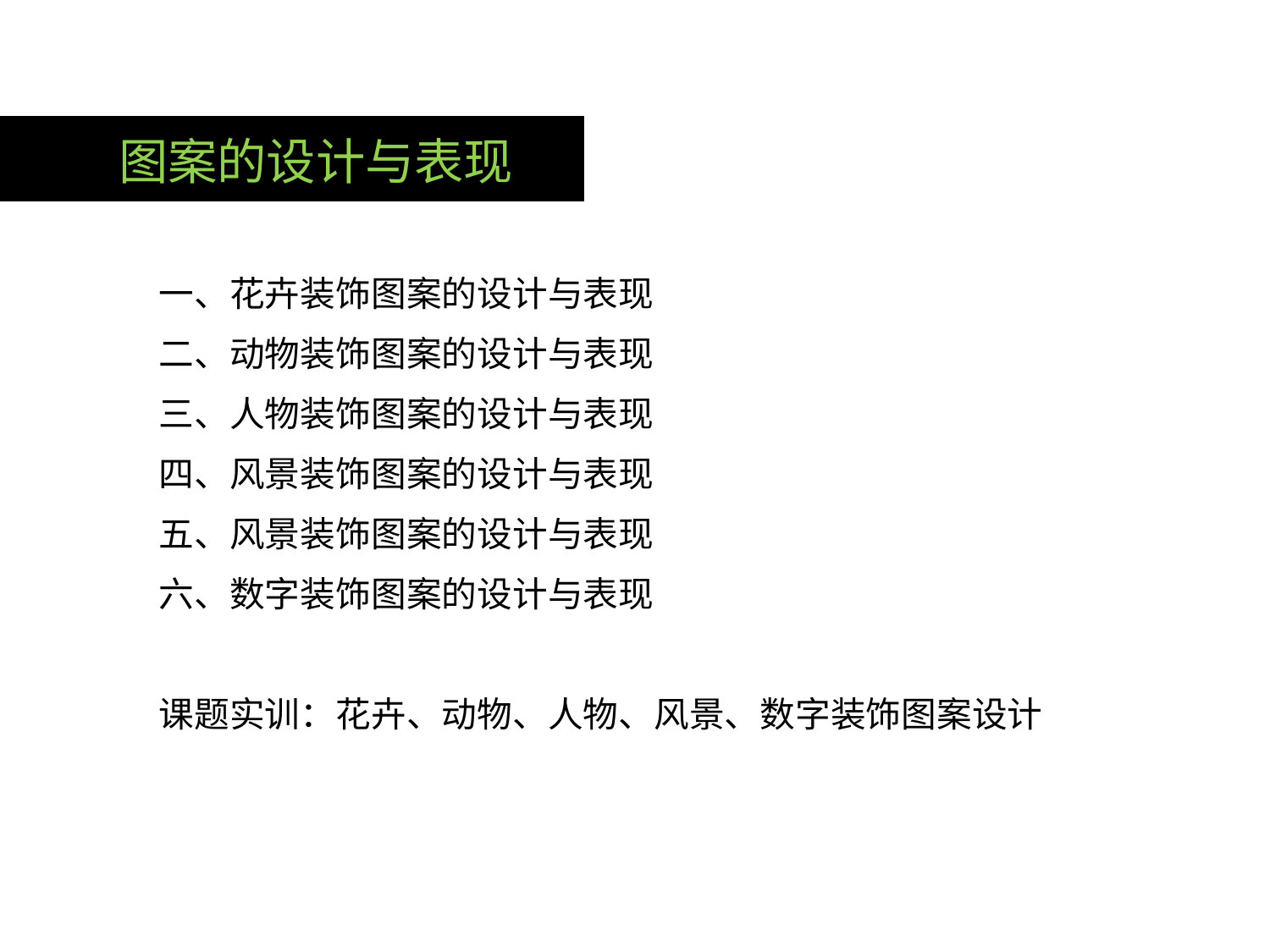

图案的设计与表现
一、花卉装饰图案的设计与表现
二、动物装饰图案的设计与表现
三、人物装饰图案的设计与表现
四、风景装饰图案的设计与表现
五、风景装饰图案的设计与表现
六、数字装饰图案的设计与表现

课题实训：花卉、动物、人物、风景、数字装饰图案设计